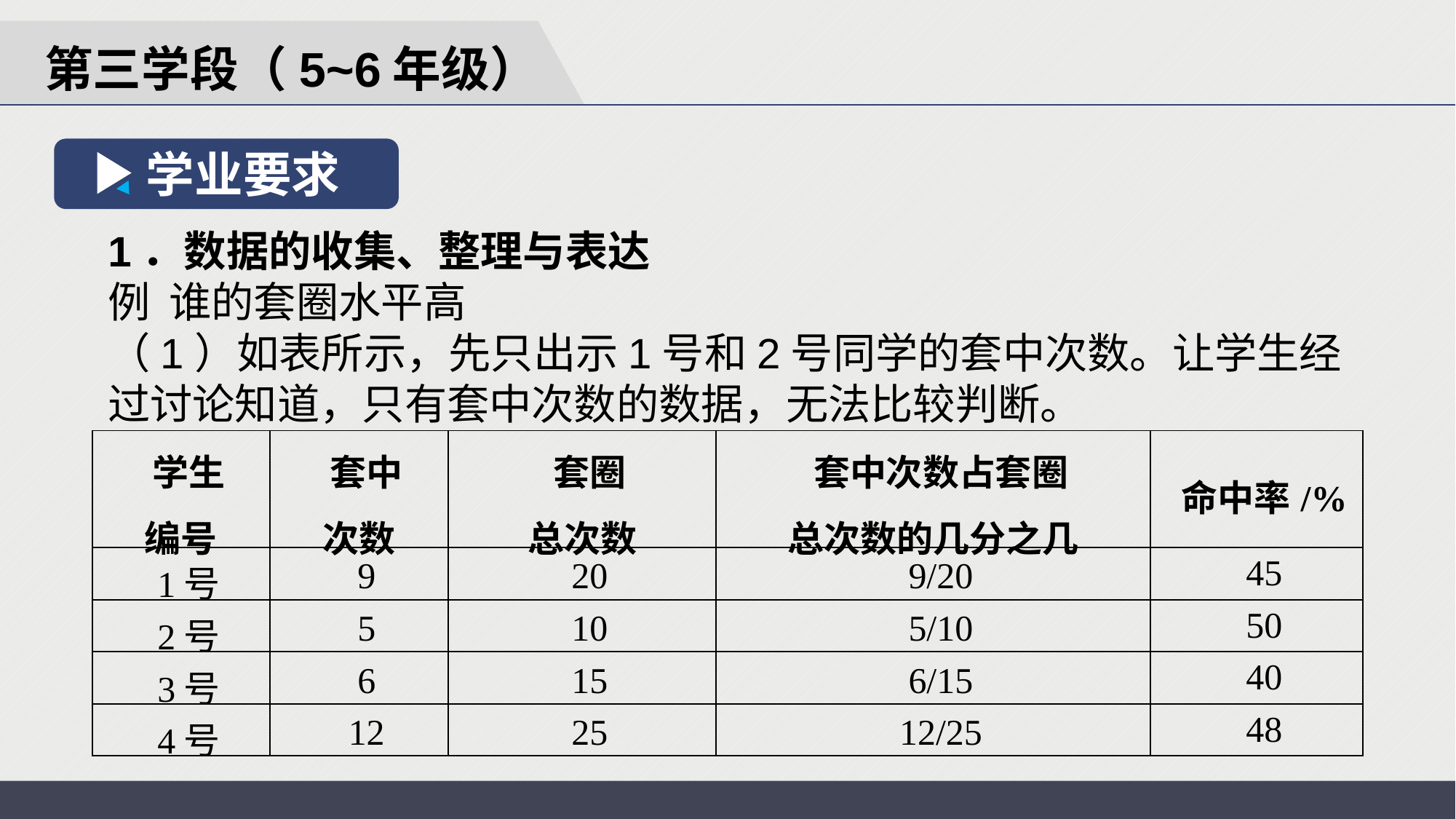

第三学段（5~6年级）
学业要求

1．数据的收集、整理与表达
例  谁的套圈水平高
（1）如表所示，先只出示1号和2号同学的套中次数。让学生经过讨论知道，只有套中次数的数据，无法比较判断。
| 学生 编号 | 套中 次数 | 套圈 总次数 | 套中次数占套圈 总次数的几分之几 | 命中率/% |
| --- | --- | --- | --- | --- |
| 1号 | 9 | 20 | 9/20 | 45 |
| 2号 | 5 | 10 | 5/10 | 50 |
| 3号 | 6 | 15 | 6/15 | 40 |
| 4号 | 12 | 25 | 12/25 | 48 |